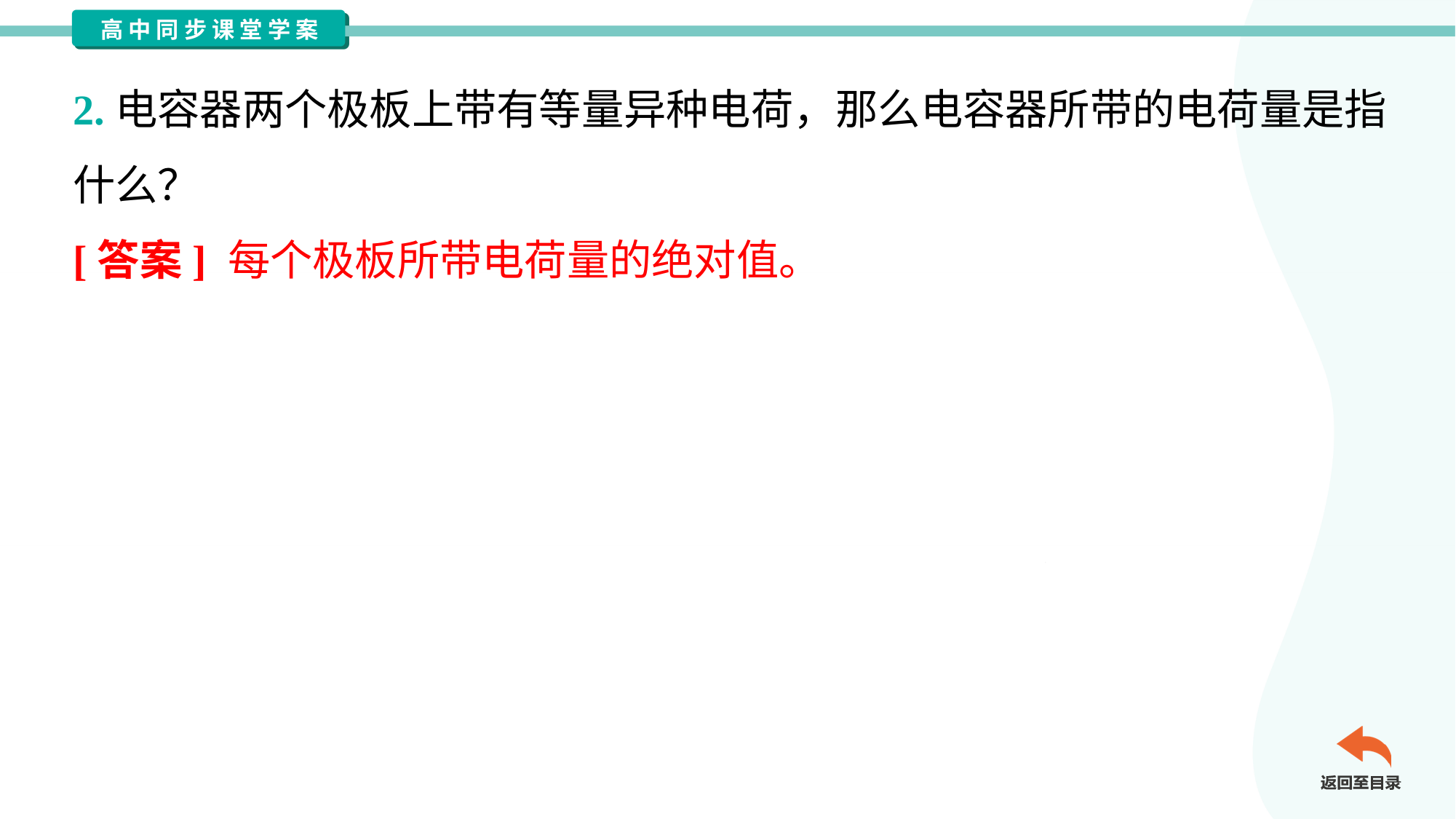

2.电容器两个极板上带有等量异种电荷，那么电容器所带的电荷量是指
什么？
[答案] 每个极板所带电荷量的绝对值。